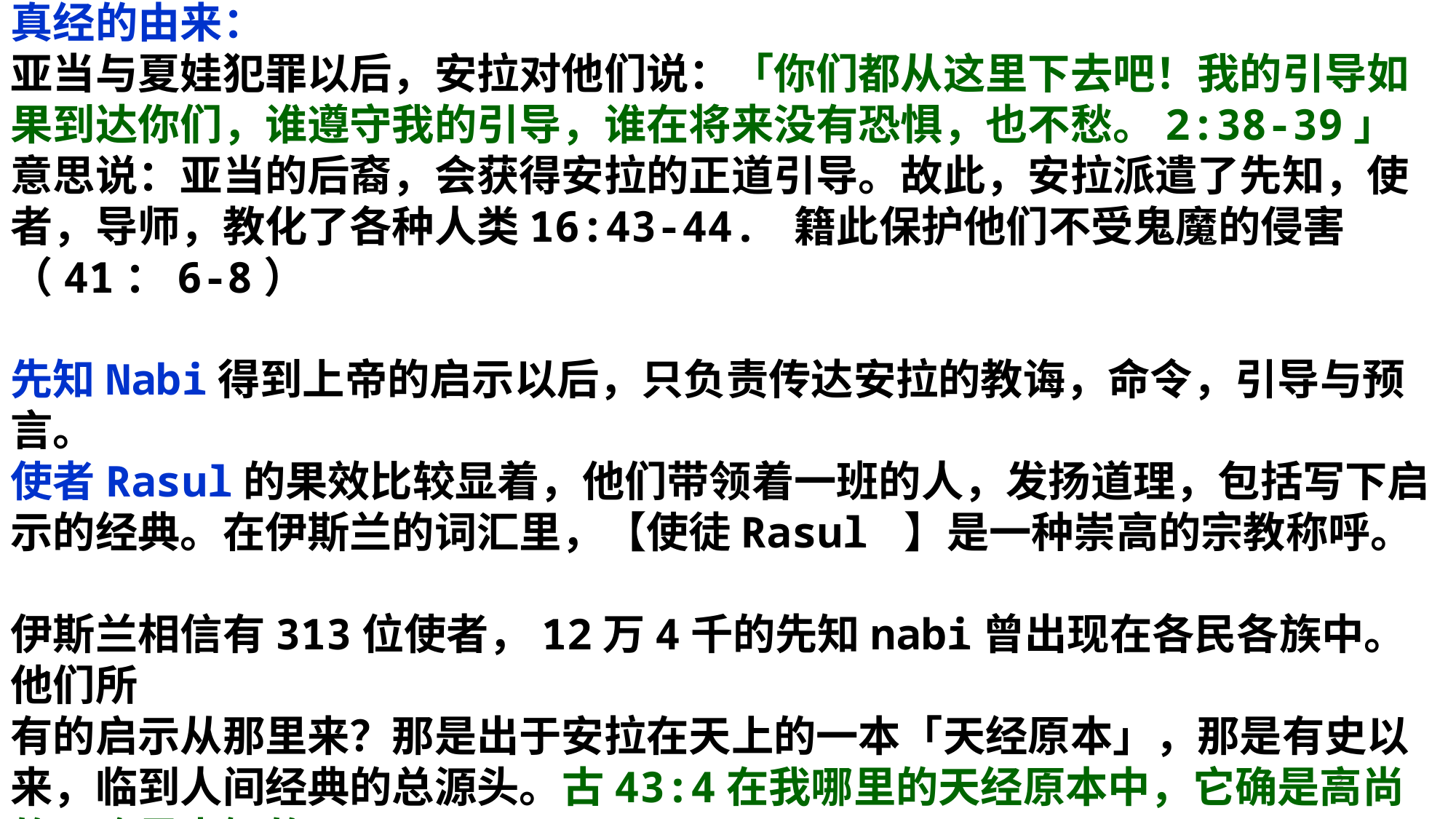

真经的由来：
亚当与夏娃犯罪以后，安拉对他们说：「你们都从这里下去吧！我的引导如果到达你们，谁遵守我的引导，谁在将来没有恐惧，也不愁。2:38-39」 意思说：亚当的后裔，会获得安拉的正道引导。故此，安拉派遣了先知，使者，导师，教化了各种人类16:43-44. 籍此保护他们不受鬼魔的侵害（41：6-8）

先知Nabi得到上帝的启示以后，只负责传达安拉的教诲，命令，引导与预言。
使者Rasul的果效比较显着，他们带领着一班的人，发扬道理，包括写下启示的经典。在伊斯兰的词汇里，【使徒Rasul 】是一种崇高的宗教称呼。

伊斯兰相信有313位使者，12万4千的先知nabi曾出现在各民各族中。他们所
有的启示从那里来？那是出于安拉在天上的一本「天经原本」，那是有史以来，临到人间经典的总源头。古43:4在我哪里的天经原本中，它确是高尚的，确是睿智的。
2